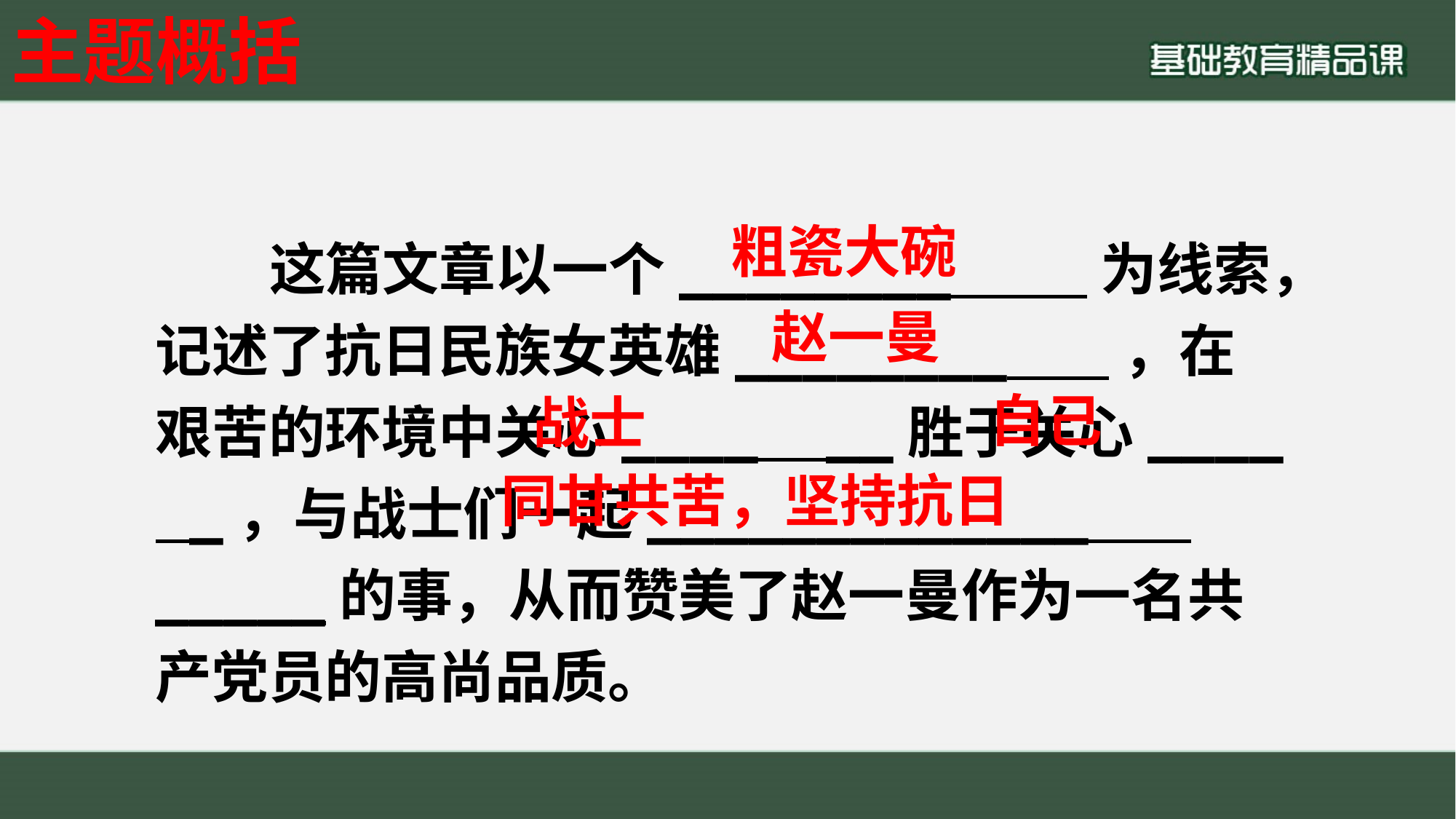

主题概括
粗瓷大碗
这篇文章以一个________    为线索，记述了抗日民族女英雄________   ，在艰苦的环境中关心____  __胜于关心____  _，与战士们一起_____________    _____的事，从而赞美了赵一曼作为一名共产党员的高尚品质。
赵一曼
自己
战士
同甘共苦，坚持抗日